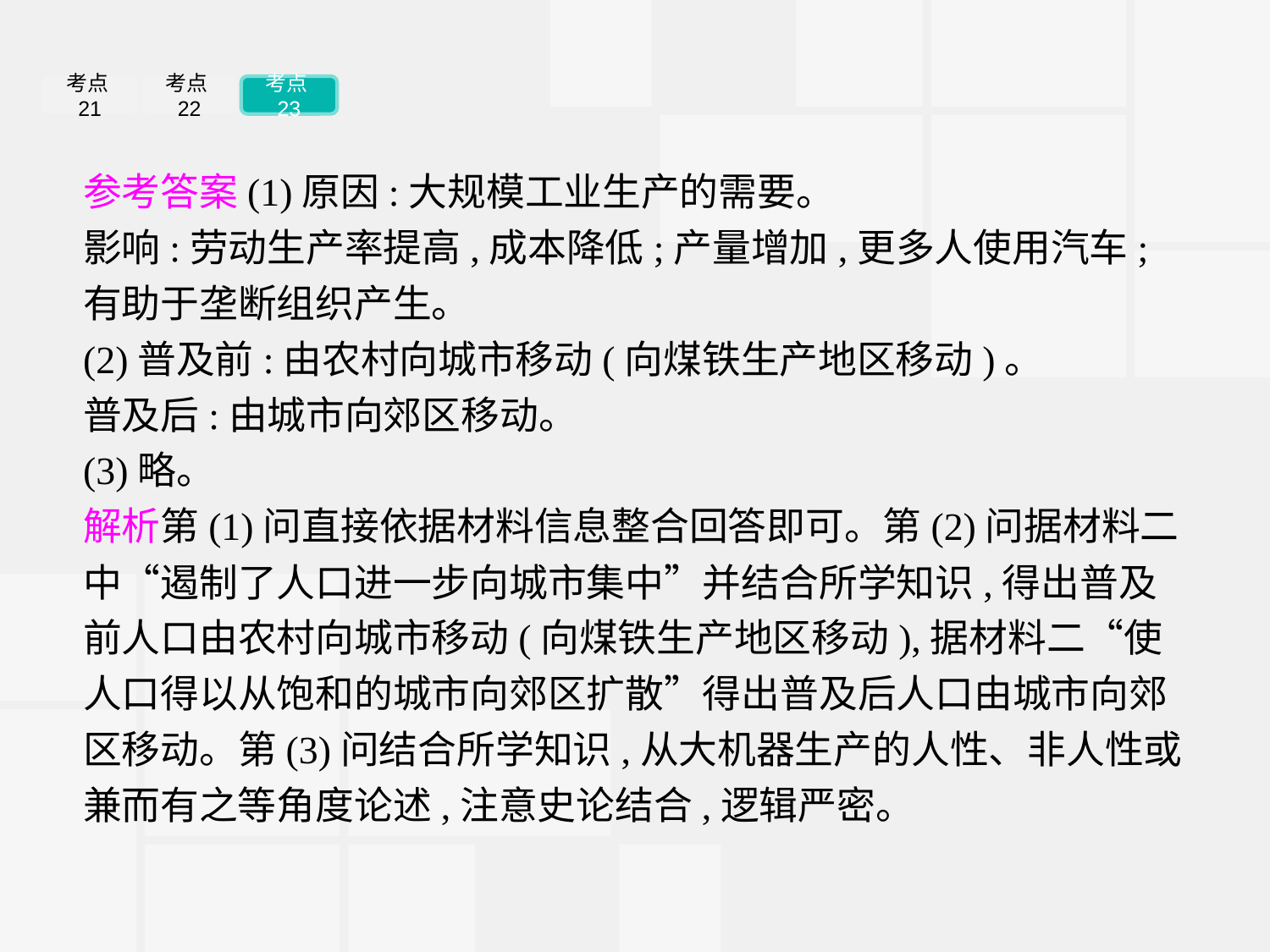

考点21
考点22
考点23
参考答案(1)原因:大规模工业生产的需要。
影响:劳动生产率提高,成本降低;产量增加,更多人使用汽车;有助于垄断组织产生。
(2)普及前:由农村向城市移动(向煤铁生产地区移动)。
普及后:由城市向郊区移动。
(3)略。
解析第(1)问直接依据材料信息整合回答即可。第(2)问据材料二中“遏制了人口进一步向城市集中”并结合所学知识,得出普及前人口由农村向城市移动(向煤铁生产地区移动),据材料二“使人口得以从饱和的城市向郊区扩散”得出普及后人口由城市向郊区移动。第(3)问结合所学知识,从大机器生产的人性、非人性或兼而有之等角度论述,注意史论结合,逻辑严密。